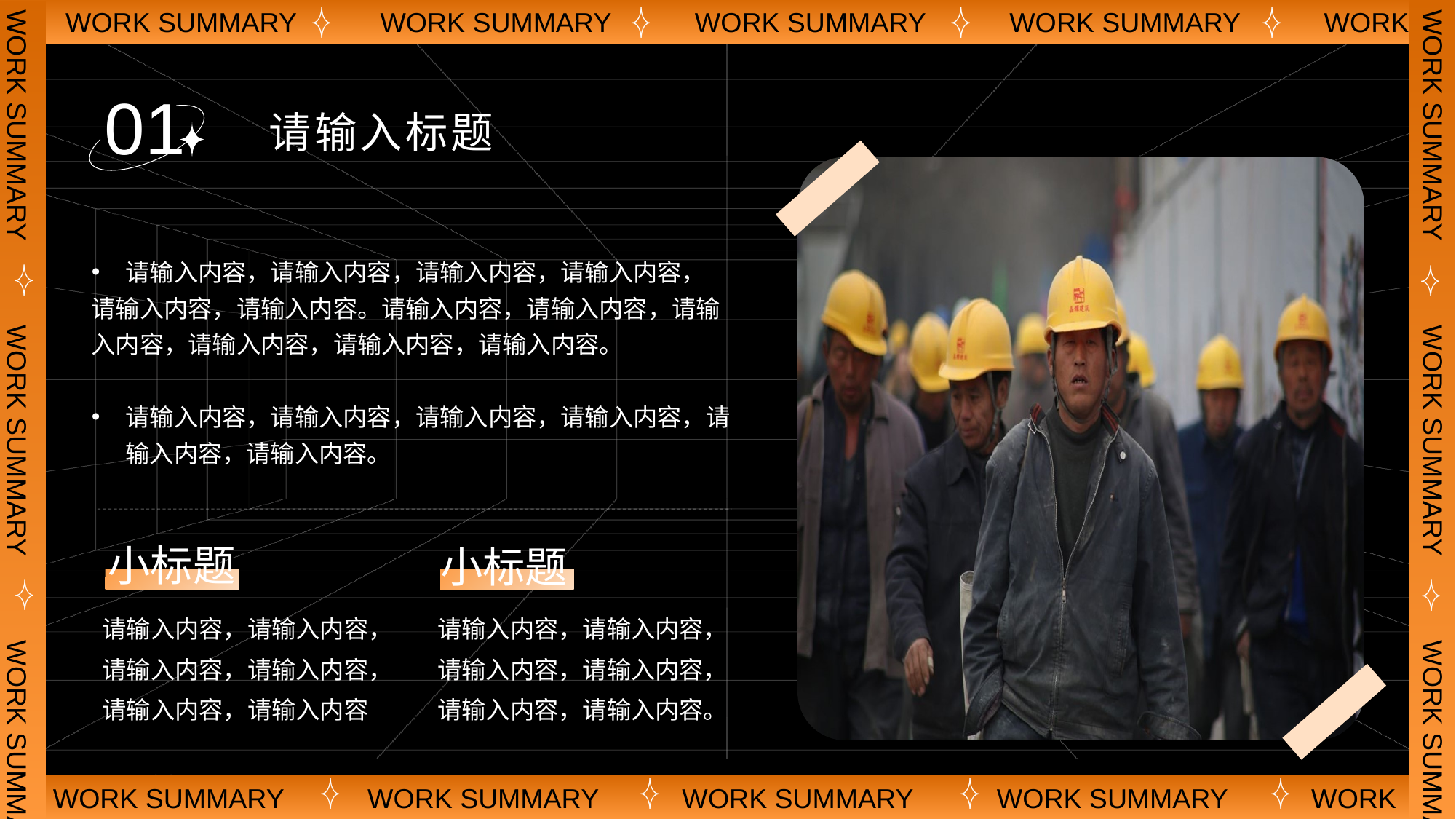

01

请输入标题

请输入内容，请输入内容，请输入内容，请输入内容，
请输入内容，请输入内容。请输入内容，请输入内容，请输入内容，请输入内容，请输入内容，请输入内容。

请输入内容，请输入内容，请输入内容，请输入内容，请输入内容，请输入内容。
小标题

请输入内容，请输入内容，
请输入内容，请输入内容，
请输入内容，请输入内容
小标题

请输入内容，请输入内容，
请输入内容，请输入内容，
请输入内容，请输入内容。